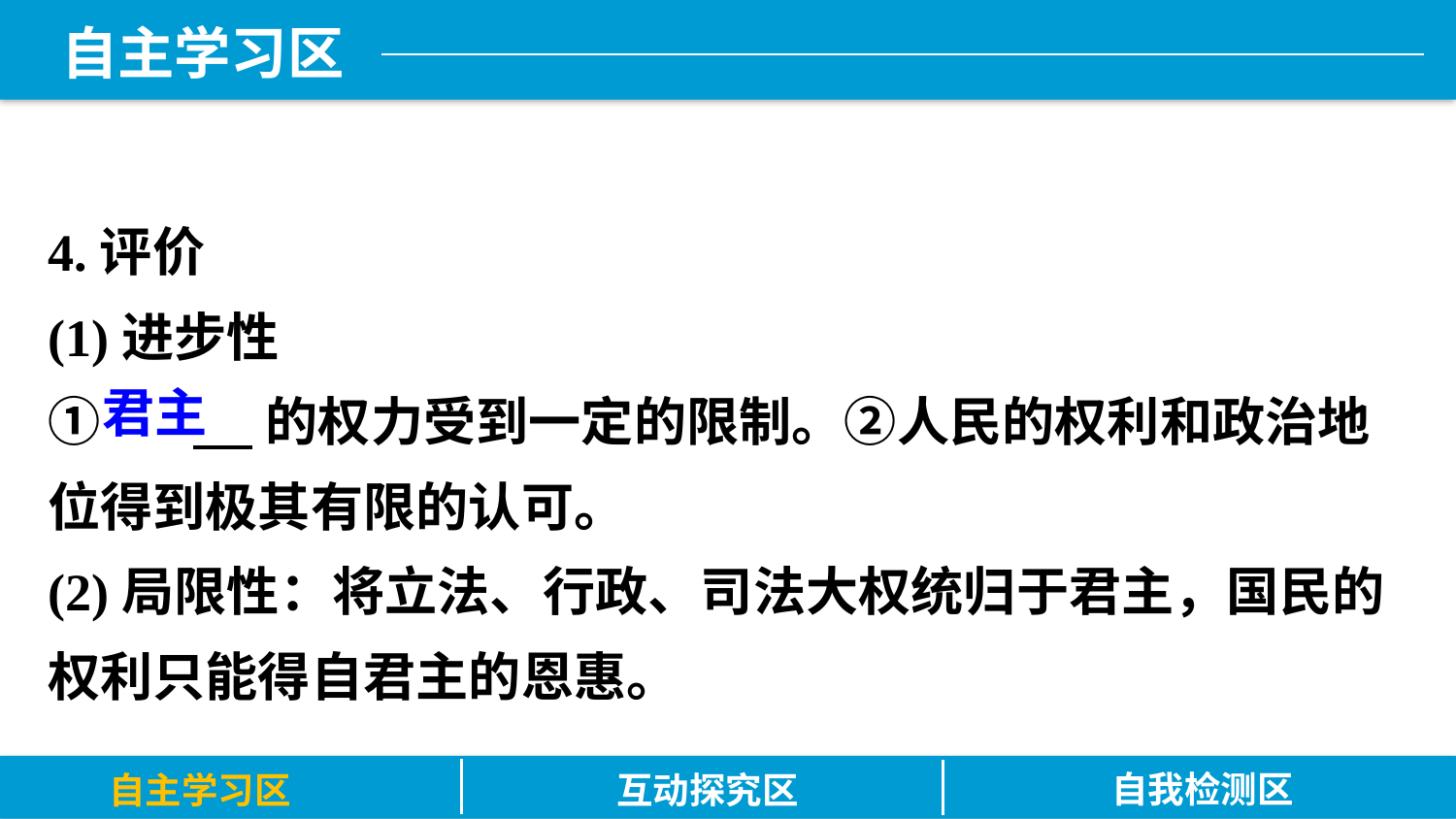

4.评价
(1)进步性
①	     的权力受到一定的限制。②人民的权利和政治地位得到极其有限的认可。
(2)局限性：将立法、行政、司法大权统归于君主，国民的权利只能得自君主的恩惠。
君主
自我检测区
自主学习区
互动探究区